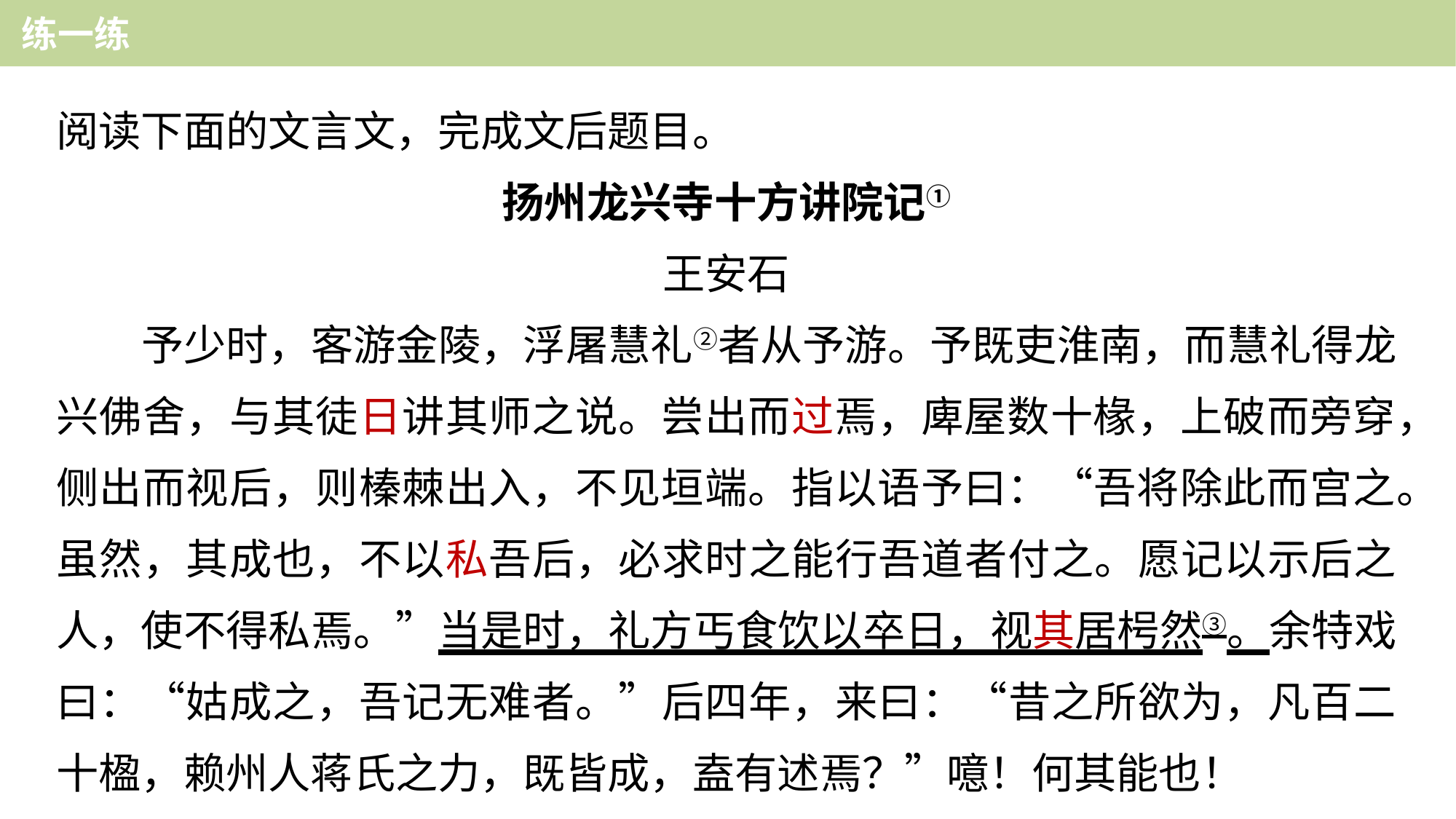

练一练
阅读下面的文言文，完成文后题目。
扬州龙兴寺十方讲院记①
王安石
予少时，客游金陵，浮屠慧礼②者从予游。予既吏淮南，而慧礼得龙兴佛舍，与其徒日讲其师之说。尝出而过焉，庳屋数十椽，上破而旁穿，侧出而视后，则榛棘出入，不见垣端。指以语予曰：“吾将除此而宫之。虽然，其成也，不以私吾后，必求时之能行吾道者付之。愿记以示后之人，使不得私焉。”当是时，礼方丐食饮以卒日，视其居枵然③。余特戏曰：“姑成之，吾记无难者。”后四年，来曰：“昔之所欲为，凡百二十楹，赖州人蒋氏之力，既皆成，盍有述焉？”噫！何其能也！